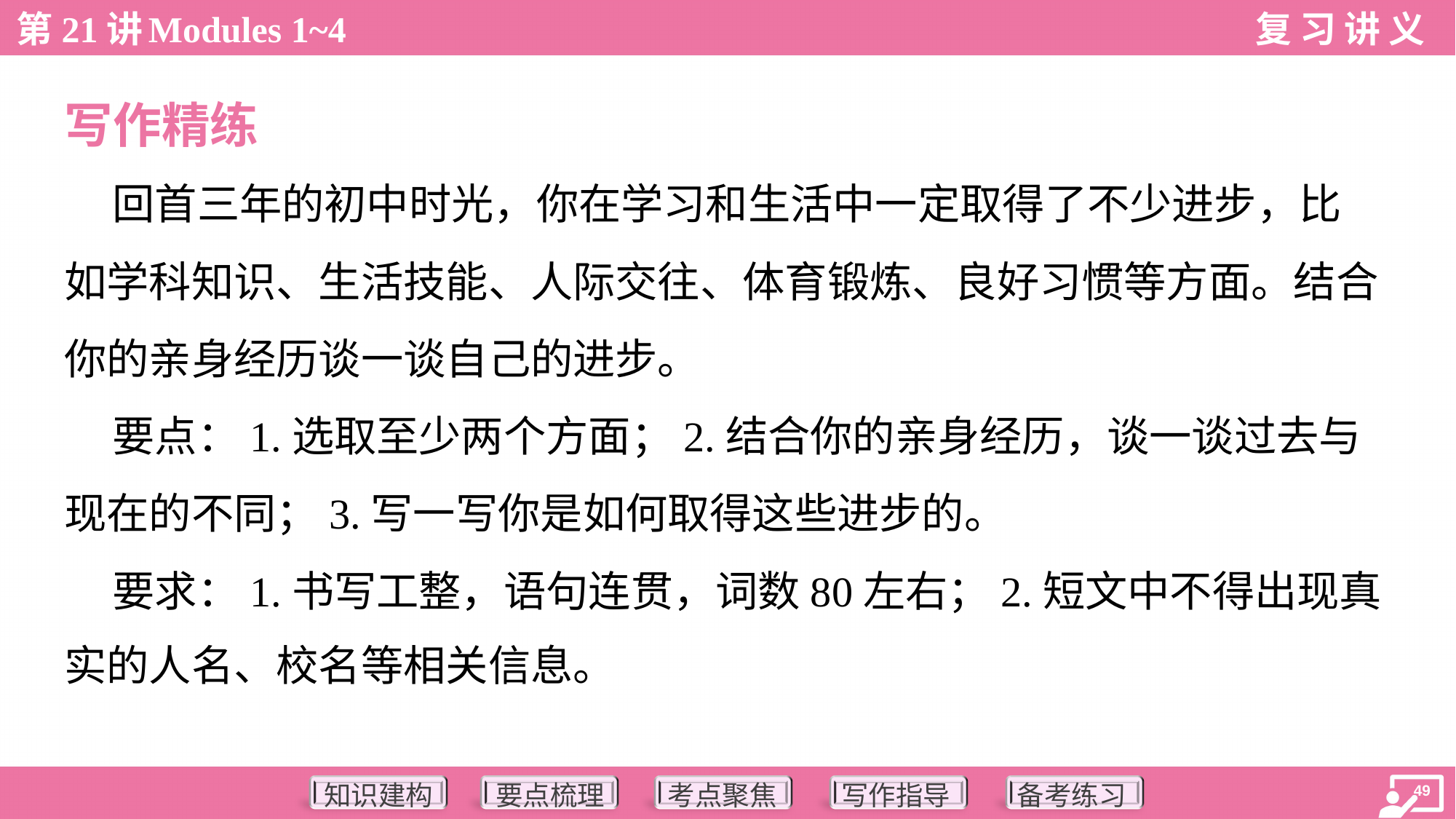

写作精练
    回首三年的初中时光，你在学习和生活中一定取得了不少进步，比
如学科知识、生活技能、人际交往、体育锻炼、良好习惯等方面。结合
你的亲身经历谈一谈自己的进步。
    要点：1.选取至少两个方面；2.结合你的亲身经历，谈一谈过去与
现在的不同；3.写一写你是如何取得这些进步的。
    要求：1.书写工整，语句连贯，词数80左右；2.短文中不得出现真
实的人名、校名等相关信息。